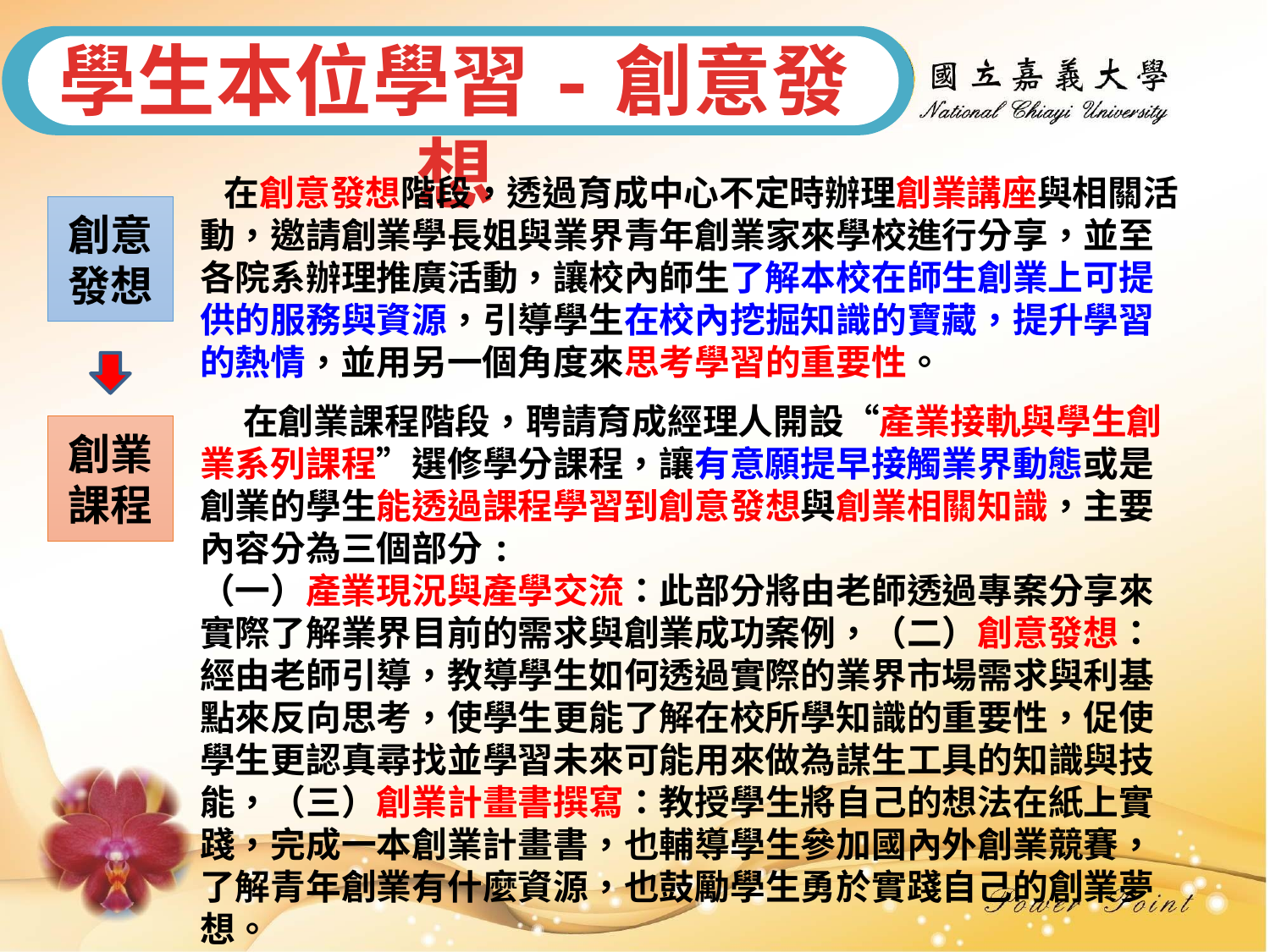

學生本位學習-創意發想

  在創意發想階段，透過育成中心不定時辦理創業講座與相關活動，邀請創業學長姐與業界青年創業家來學校進行分享，並至各院系辦理推廣活動，讓校內師生了解本校在師生創業上可提供的服務與資源，引導學生在校內挖掘知識的寶藏，提升學習的熱情，並用另一個角度來思考學習的重要性。
創意發想

　 在創業課程階段，聘請育成經理人開設“產業接軌與學生創業系列課程”選修學分課程，讓有意願提早接觸業界動態或是創業的學生能透過課程學習到創意發想與創業相關知識，主要內容分為三個部分:
（一）產業現況與產學交流：此部分將由老師透過專案分享來實際了解業界目前的需求與創業成功案例，（二）創意發想：經由老師引導，教導學生如何透過實際的業界市場需求與利基點來反向思考，使學生更能了解在校所學知識的重要性，促使學生更認真尋找並學習未來可能用來做為謀生工具的知識與技能，（三）創業計畫書撰寫：教授學生將自己的想法在紙上實踐，完成一本創業計畫書，也輔導學生參加國內外創業競賽，了解青年創業有什麼資源，也鼓勵學生勇於實踐自己的創業夢想。
創業課程